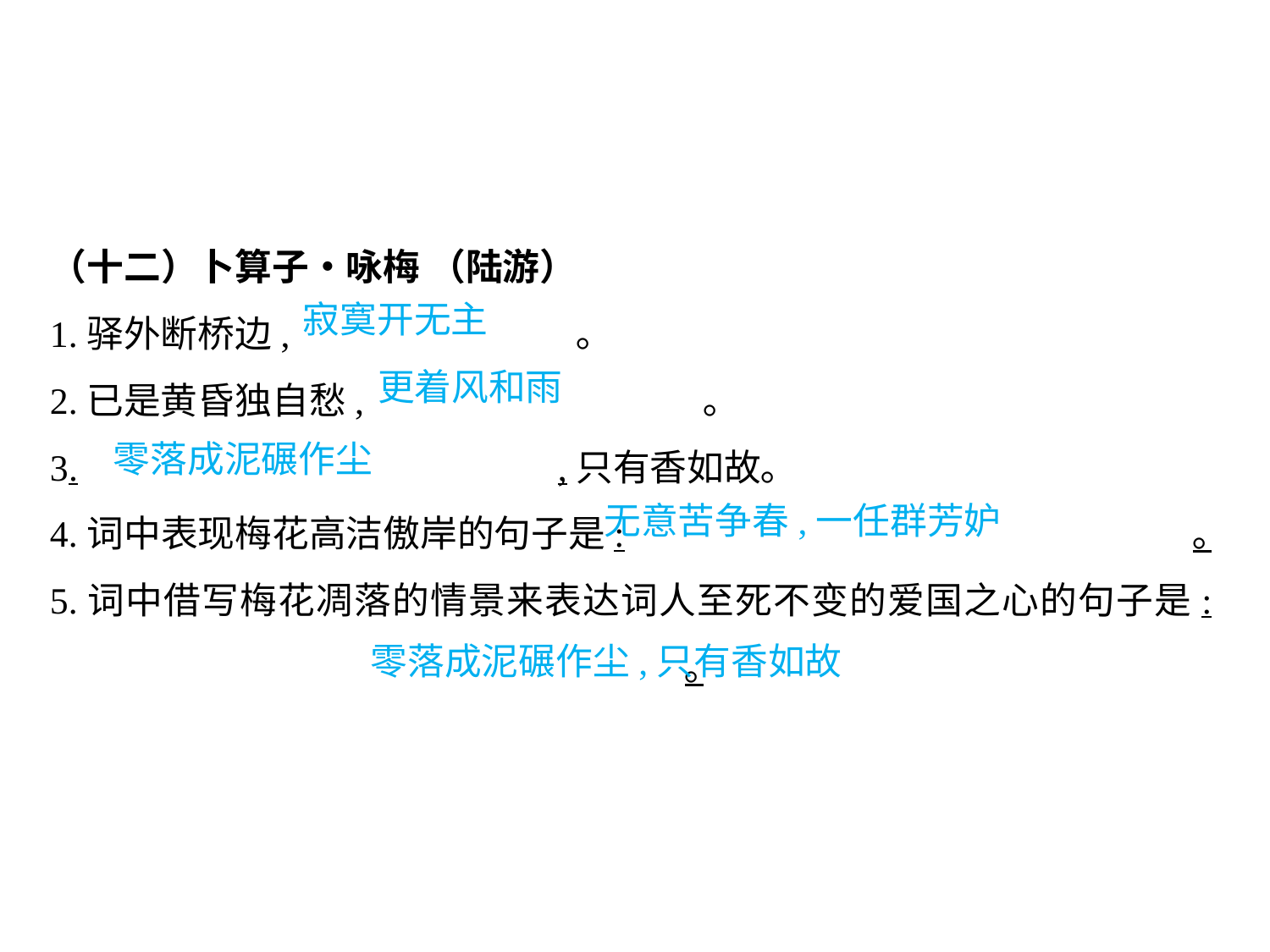

（十二）卜算子•咏梅 （陆游）
1.驿外断桥边,			 ｡
2.已是黄昏独自愁,			 ｡
3.				,只有香如故｡
4.词中表现梅花高洁傲岸的句子是:					｡
5.词中借写梅花凋落的情景来表达词人至死不变的爱国之心的句子是:						｡
寂寞开无主
更着风和雨
零落成泥碾作尘
无意苦争春,一任群芳妒
											       零落成泥碾作尘,只有香如故